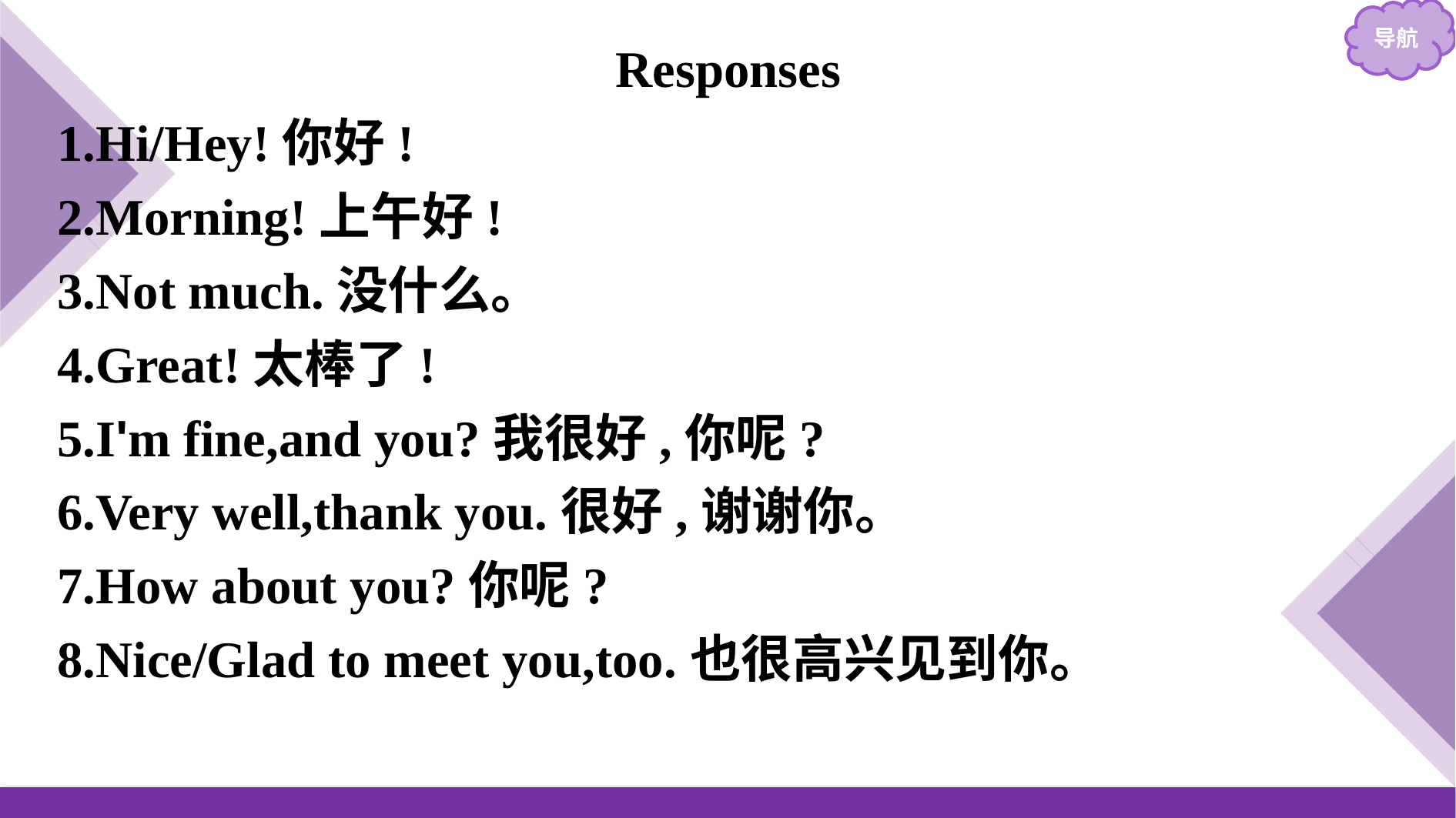

Responses
1.Hi/Hey!你好!
2.Morning!上午好!
3.Not much.没什么。
4.Great!太棒了!
5.I'm fine,and you?我很好,你呢?
6.Very well,thank you.很好,谢谢你。
7.How about you?你呢?
8.Nice/Glad to meet you,too.也很高兴见到你。